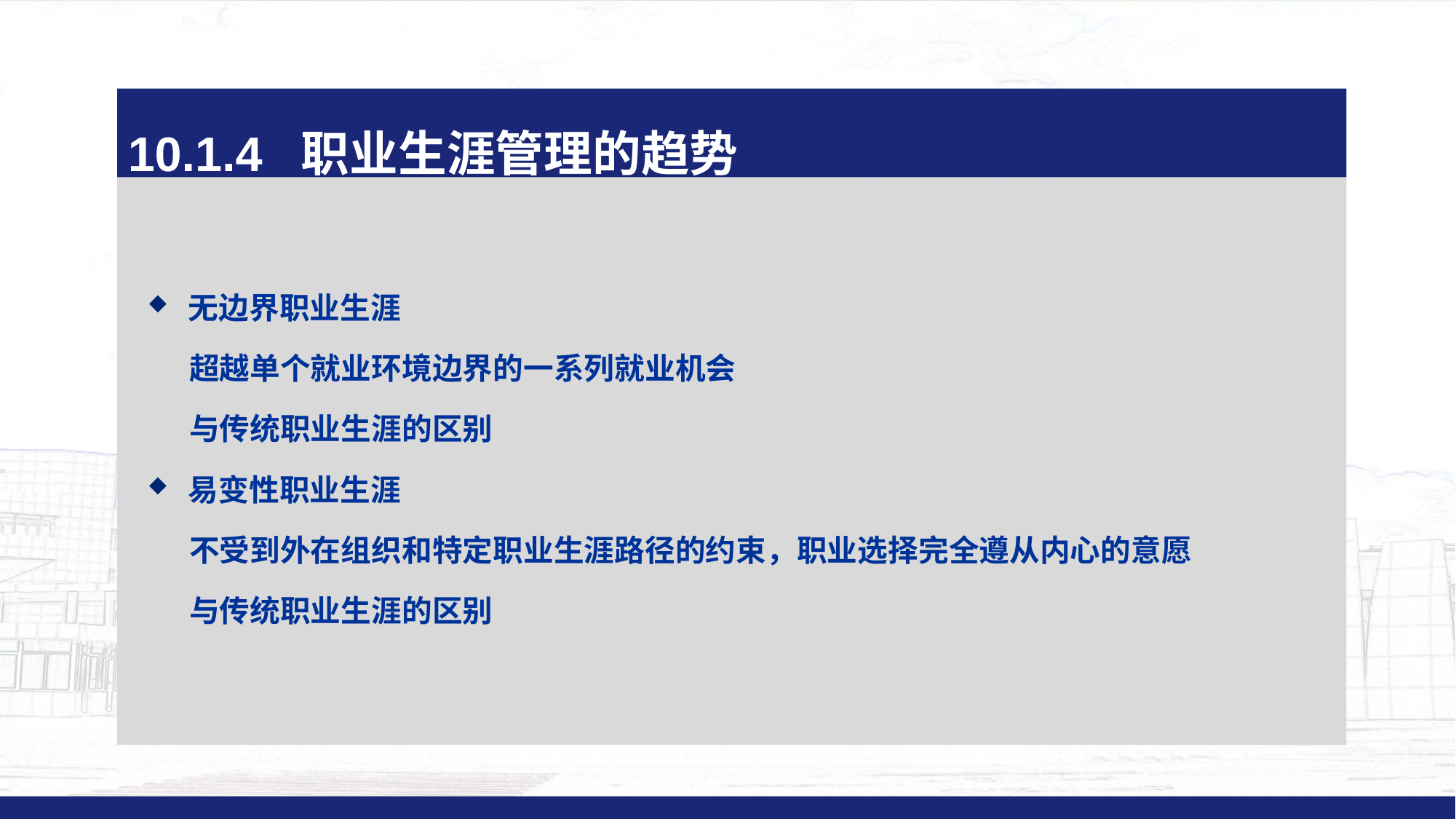

10.1.4  职业生涯管理的趋势

无边界职业生涯
     超越单个就业环境边界的一系列就业机会
     与传统职业生涯的区别
易变性职业生涯
     不受到外在组织和特定职业生涯路径的约束，职业选择完全遵从内心的意愿
     与传统职业生涯的区别